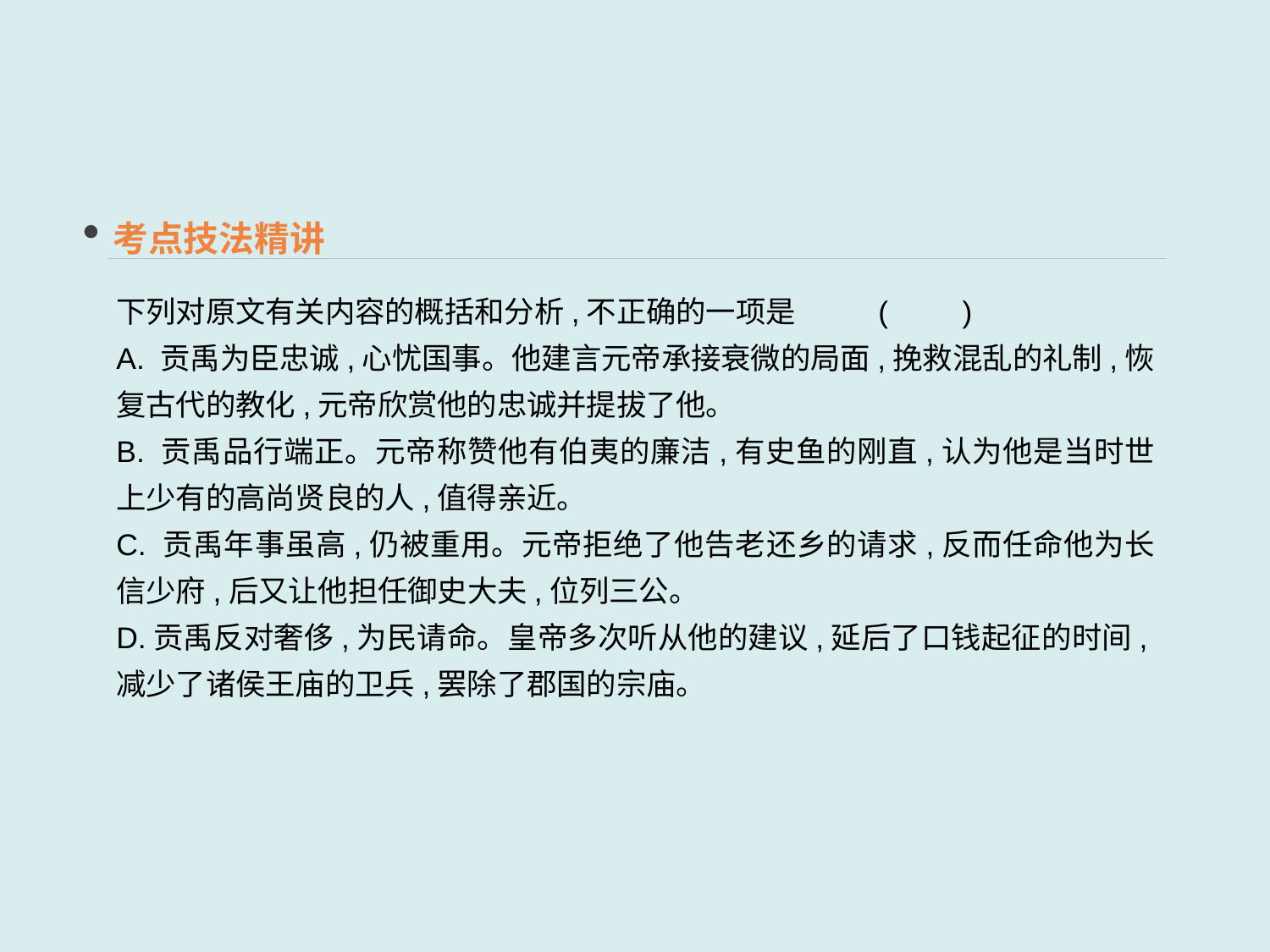

考点技法精讲

下列对原文有关内容的概括和分析,不正确的一项是	(　　)
A. 贡禹为臣忠诚,心忧国事。他建言元帝承接衰微的局面,挽救混乱的礼制,恢复古代的教化,元帝欣赏他的忠诚并提拔了他。
B. 贡禹品行端正。元帝称赞他有伯夷的廉洁,有史鱼的刚直,认为他是当时世上少有的高尚贤良的人,值得亲近。
C. 贡禹年事虽高,仍被重用。元帝拒绝了他告老还乡的请求,反而任命他为长信少府,后又让他担任御史大夫,位列三公。
D.贡禹反对奢侈,为民请命。皇帝多次听从他的建议,延后了口钱起征的时间,减少了诸侯王庙的卫兵,罢除了郡国的宗庙。